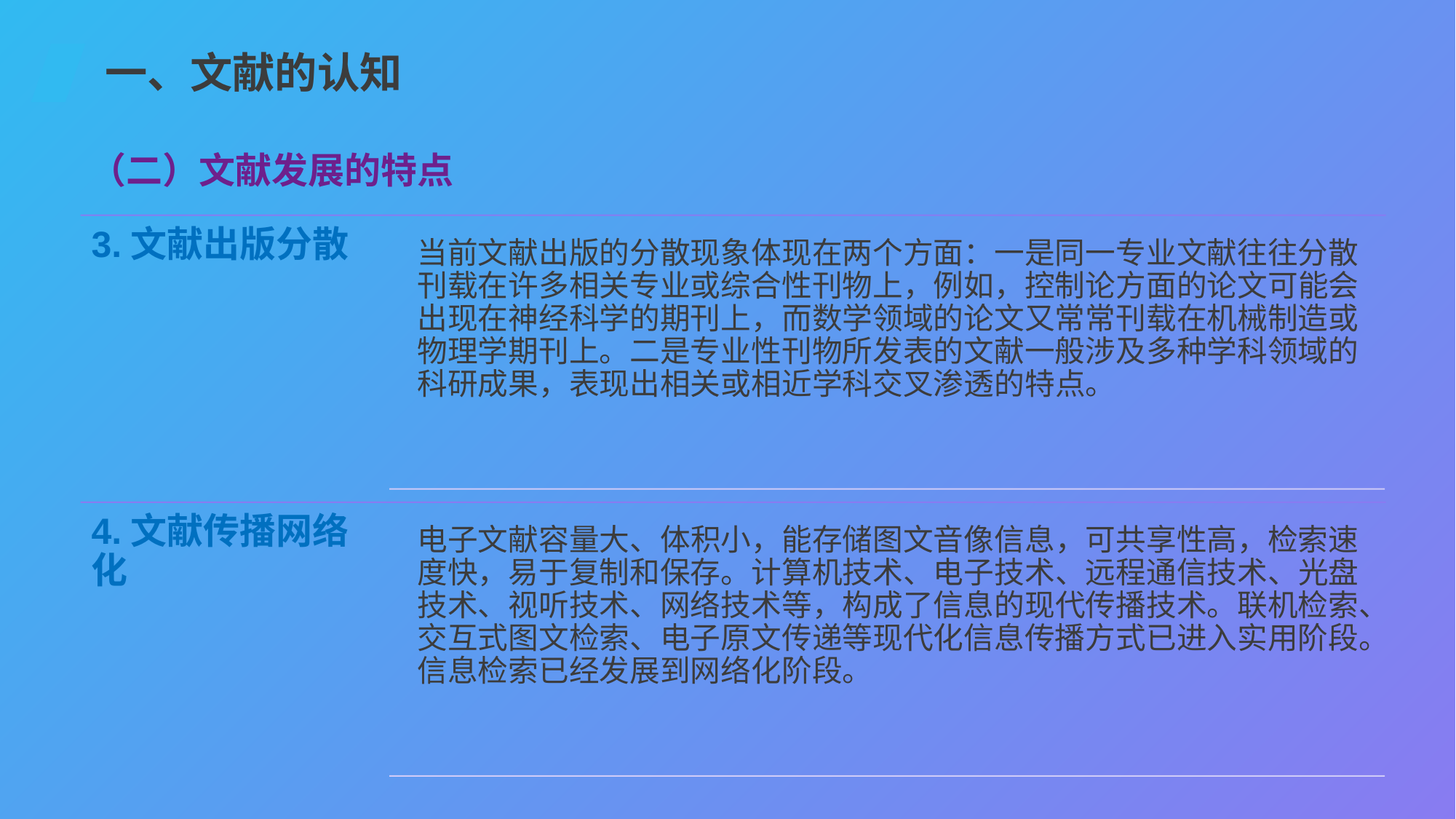

一、文献的认知
（二）文献发展的特点
3.文献出版分散
当前文献出版的分散现象体现在两个方面：一是同一专业文献往往分散刊载在许多相关专业或综合性刊物上，例如，控制论方面的论文可能会出现在神经科学的期刊上，而数学领域的论文又常常刊载在机械制造或物理学期刊上。二是专业性刊物所发表的文献一般涉及多种学科领域的科研成果，表现出相关或相近学科交叉渗透的特点。
4.文献传播网络化
电子文献容量大、体积小，能存储图文音像信息，可共享性高，检索速度快，易于复制和保存。计算机技术、电子技术、远程通信技术、光盘技术、视听技术、网络技术等，构成了信息的现代传播技术。联机检索、交互式图文检索、电子原文传递等现代化信息传播方式已进入实用阶段。信息检索已经发展到网络化阶段。